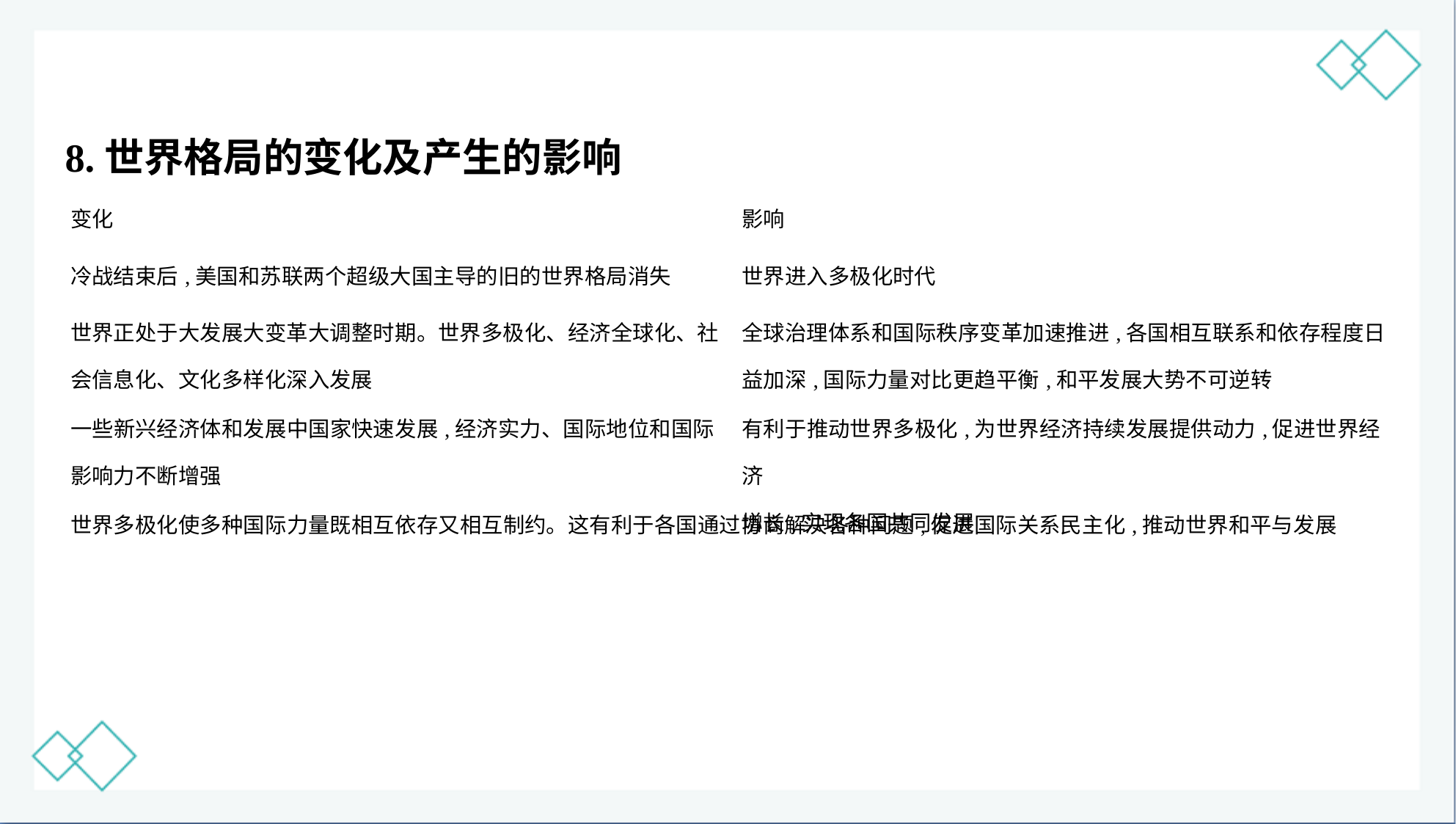

8.世界格局的变化及产生的影响
| 变化 | 影响 |
| --- | --- |
| 冷战结束后,美国和苏联两个超级大国主导的旧的世界格局消失 | 世界进入多极化时代 |
| 世界正处于大发展大变革大调整时期。世界多极化、经济全球化、社 会信息化、文化多样化深入发展 | 全球治理体系和国际秩序变革加速推进,各国相互联系和依存程度日 益加深,国际力量对比更趋平衡,和平发展大势不可逆转 |
| 一些新兴经济体和发展中国家快速发展,经济实力、国际地位和国际 影响力不断增强 | 有利于推动世界多极化,为世界经济持续发展提供动力,促进世界经济 增长,实现各国共同发展 |
| 世界多极化使多种国际力量既相互依存又相互制约。这有利于各国通过协商解决各种问题,促进国际关系民主化,推动世界和平与发展 |  |